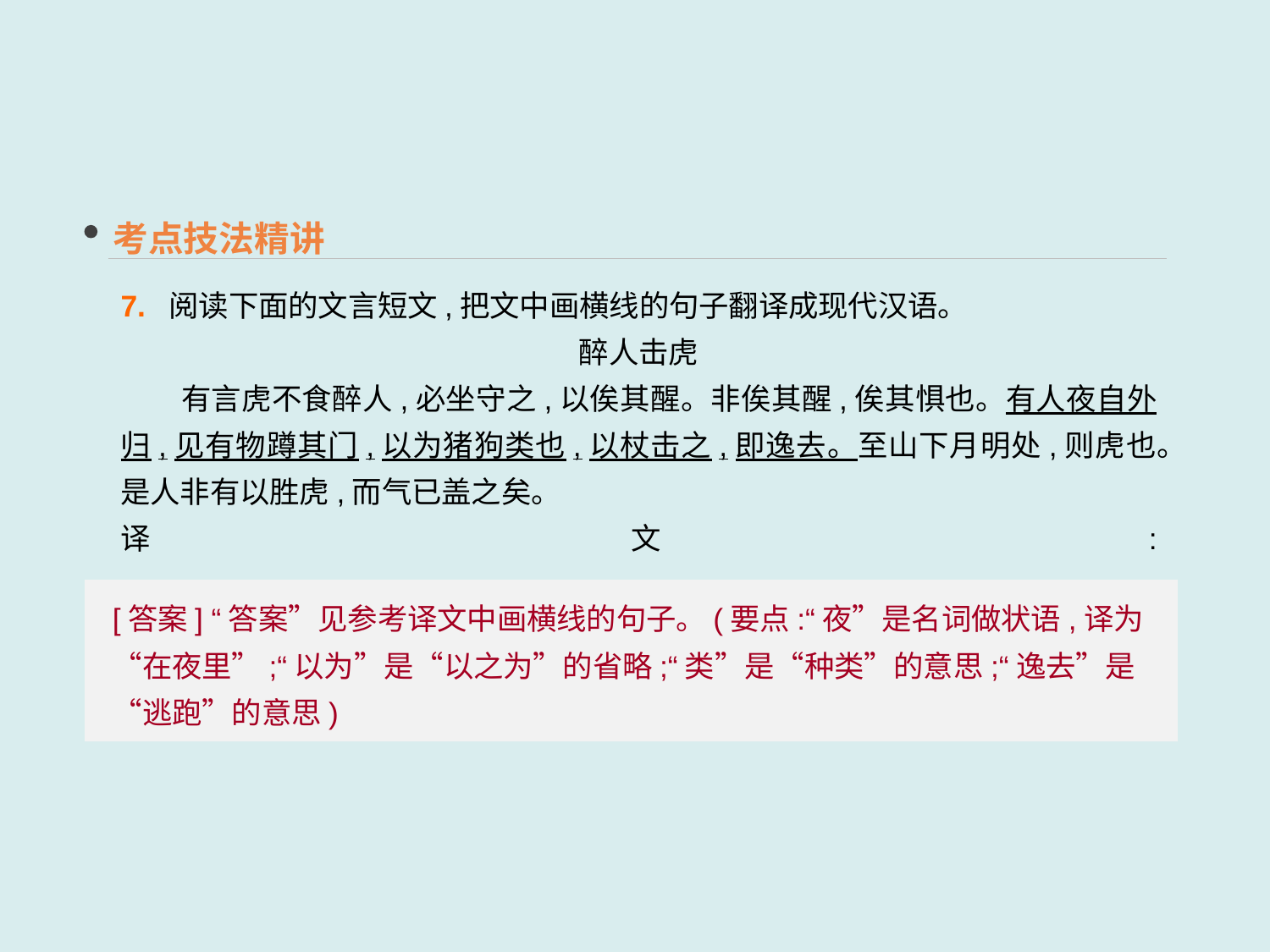

考点技法精讲

7.  阅读下面的文言短文,把文中画横线的句子翻译成现代汉语。
醉人击虎
　　有言虎不食醉人,必坐守之,以俟其醒。非俟其醒,俟其惧也。有人夜自外归,见有物蹲其门,以为猪狗类也,以杖击之,即逸去。至山下月明处,则虎也。是人非有以胜虎,而气已盖之矣。
译文: ________________________________________________________________________

[答案] “答案”见参考译文中画横线的句子。(要点:“夜”是名词做状语,译为“在夜里”;“以为”是“以之为”的省略;“类”是“种类”的意思;“逸去”是“逃跑”的意思)